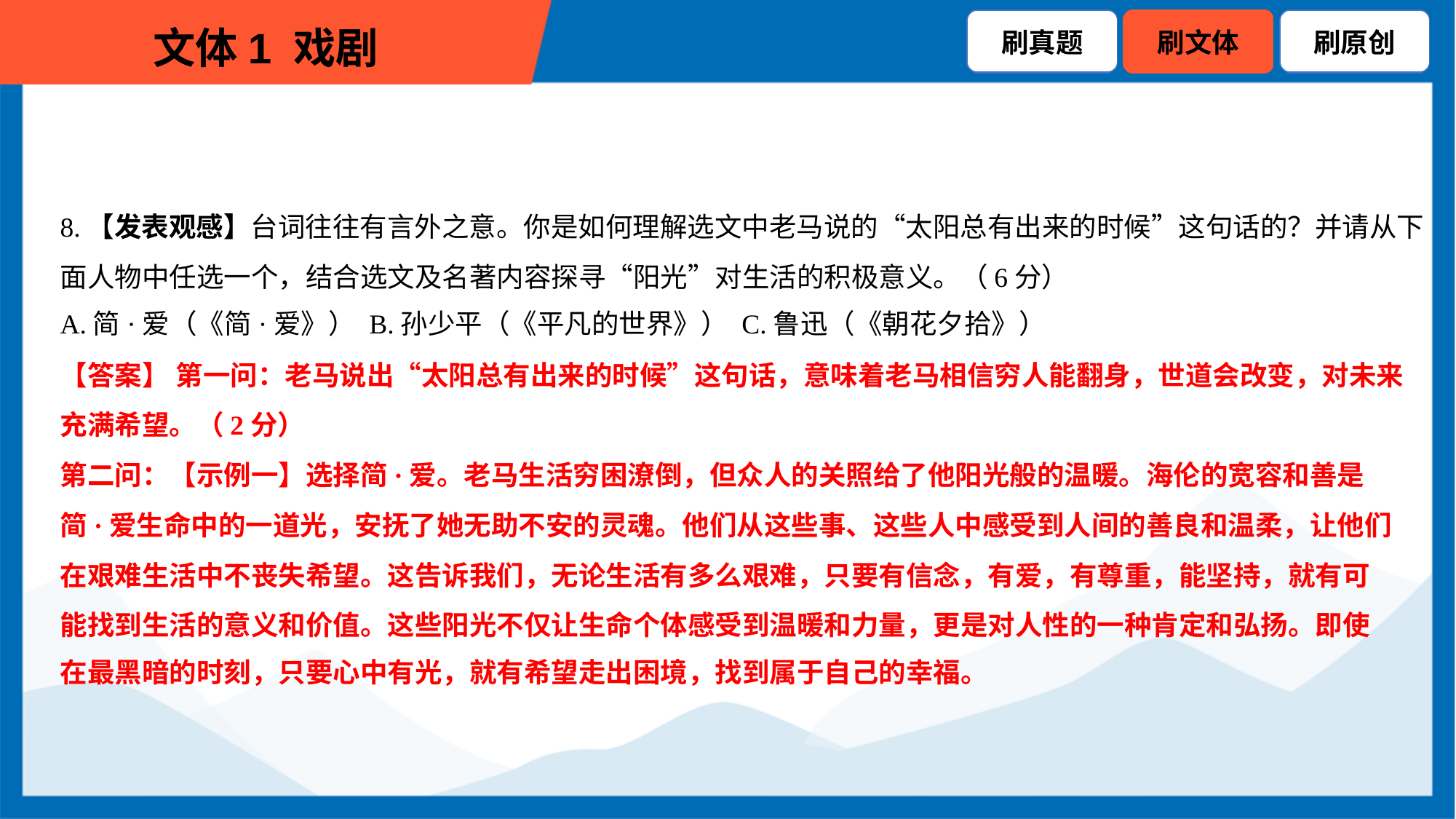

8.【发表观感】台词往往有言外之意。你是如何理解选文中老马说的“太阳总有出来的时候”这句话的？并请从下
面人物中任选一个，结合选文及名著内容探寻“阳光”对生活的积极意义。（6分）
A.简·爱（《简·爱》） B.孙少平（《平凡的世界》） C.鲁迅（《朝花夕拾》）
【答案】 第一问：老马说出“太阳总有出来的时候”这句话，意味着老马相信穷人能翻身，世道会改变，对未来
充满希望。（2分）
第二问：【示例一】选择简·爱。老马生活穷困潦倒，但众人的关照给了他阳光般的温暖。海伦的宽容和善是
简·爱生命中的一道光，安抚了她无助不安的灵魂。他们从这些事、这些人中感受到人间的善良和温柔，让他们
在艰难生活中不丧失希望。这告诉我们，无论生活有多么艰难，只要有信念，有爱，有尊重，能坚持，就有可
能找到生活的意义和价值。这些阳光不仅让生命个体感受到温暖和力量，更是对人性的一种肯定和弘扬。即使
在最黑暗的时刻，只要心中有光，就有希望走出困境，找到属于自己的幸福。